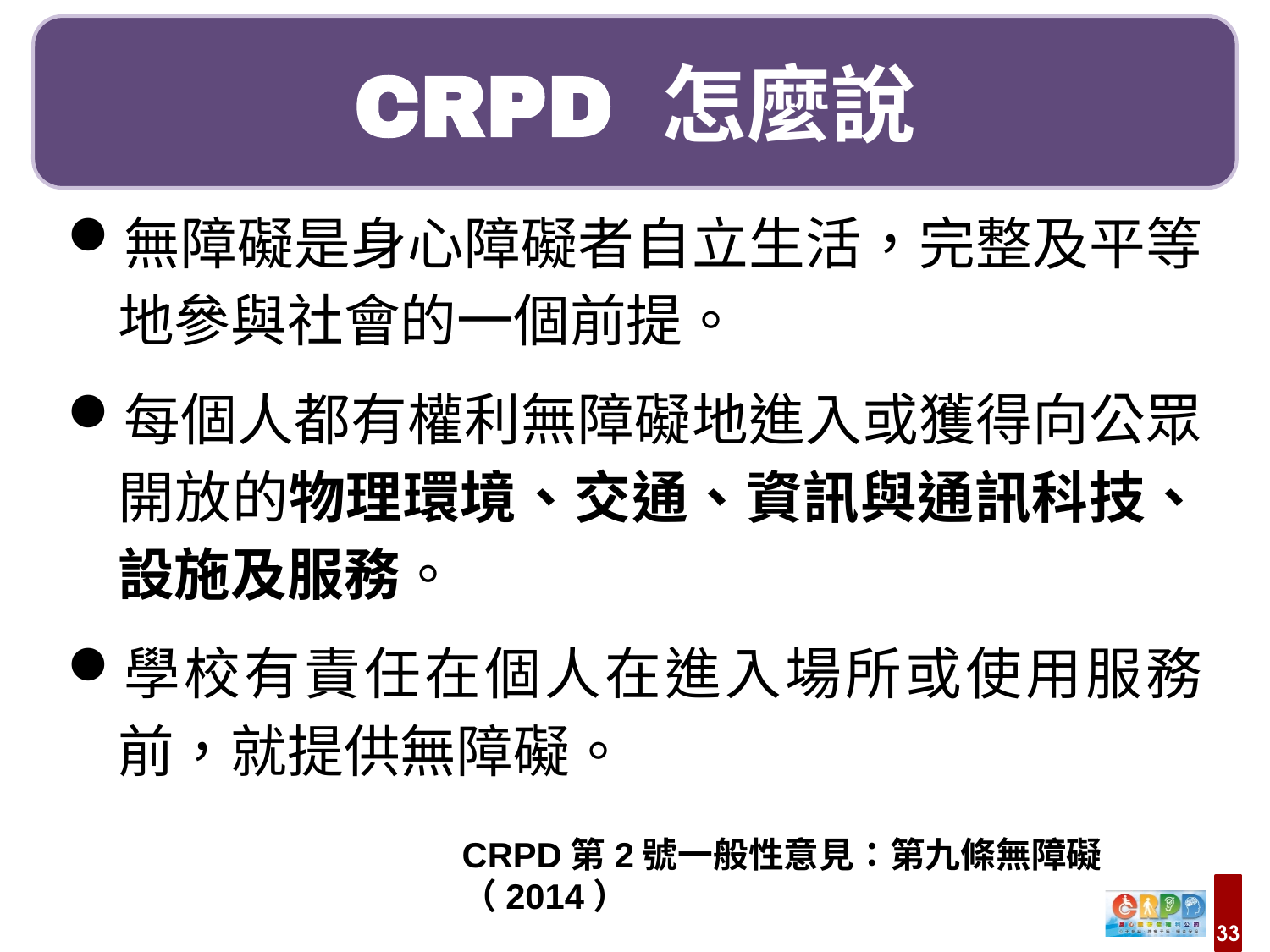

CRPD 怎麼說
無障礙是身心障礙者自立生活，完整及平等地參與社會的一個前提。
每個人都有權利無障礙地進入或獲得向公眾開放的物理環境、交通、資訊與通訊科技、設施及服務。
學校有責任在個人在進入場所或使用服務前，就提供無障礙。
CRPD第2號一般性意見：第九條無障礙（2014）
33